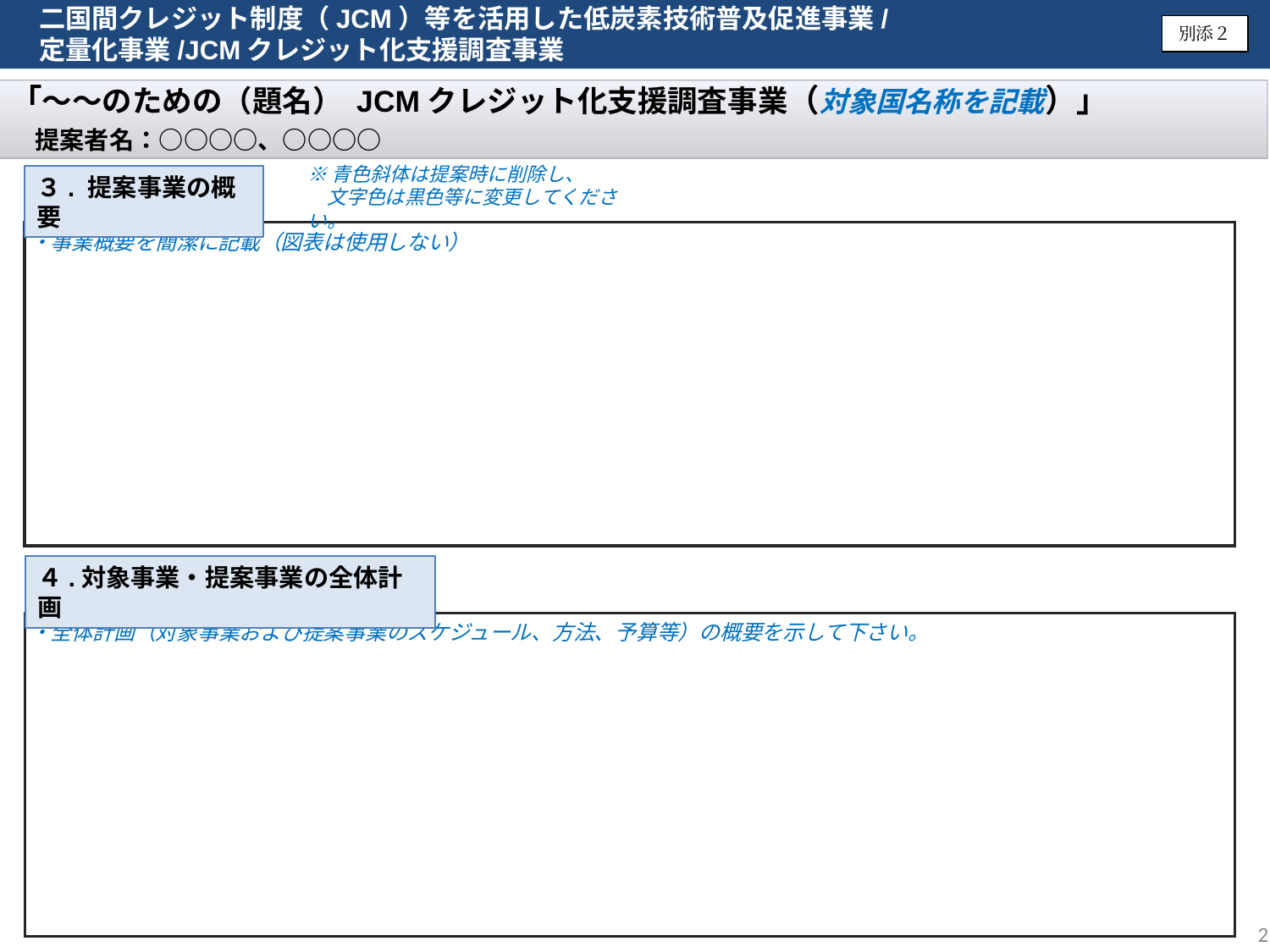

二国間クレジット制度（JCM）等を活用した低炭素技術普及促進事業/
　定量化事業/JCMクレジット化支援調査事業

別添２
「～～のための（題名） JCMクレジット化支援調査事業（対象国名称を記載）」
　提案者名：○○○○、○○○○
※青色斜体は提案時に削除し、
　文字色は黒色等に変更してください。
３. 提案事業の概要
・事業概要を簡潔に記載（図表は使用しない）

４.対象事業・提案事業の全体計画
・全体計画（対象事業および提案事業のスケジュール、方法、予算等）の概要を示して下さい。

2